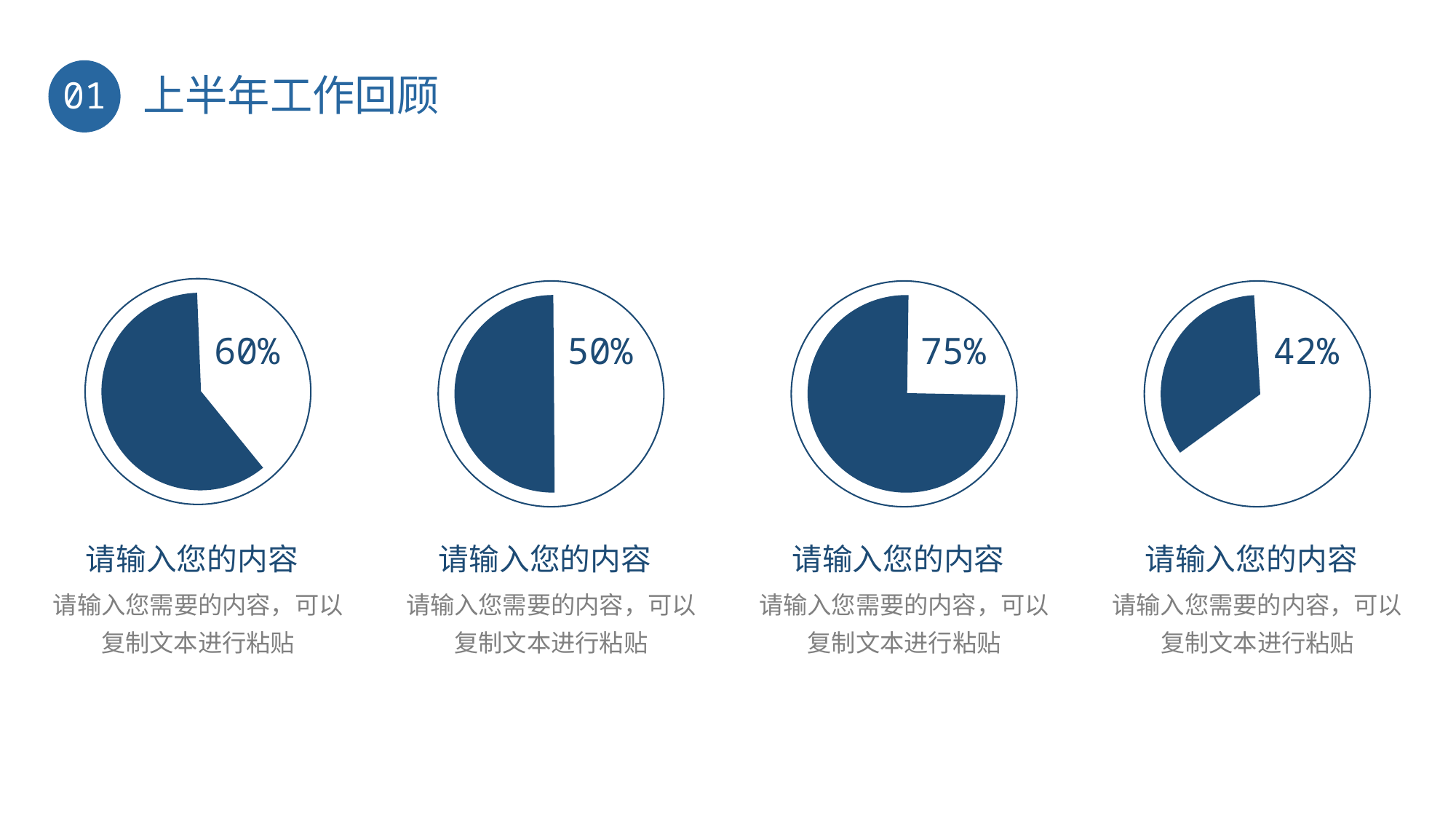

上半年工作回顾
01

60%

50%

75%

42%
请输入您的内容
请输入您需要的内容，可以复制文本进行粘贴
请输入您的内容
请输入您需要的内容，可以复制文本进行粘贴
请输入您的内容
请输入您需要的内容，可以复制文本进行粘贴
请输入您的内容
请输入您需要的内容，可以复制文本进行粘贴